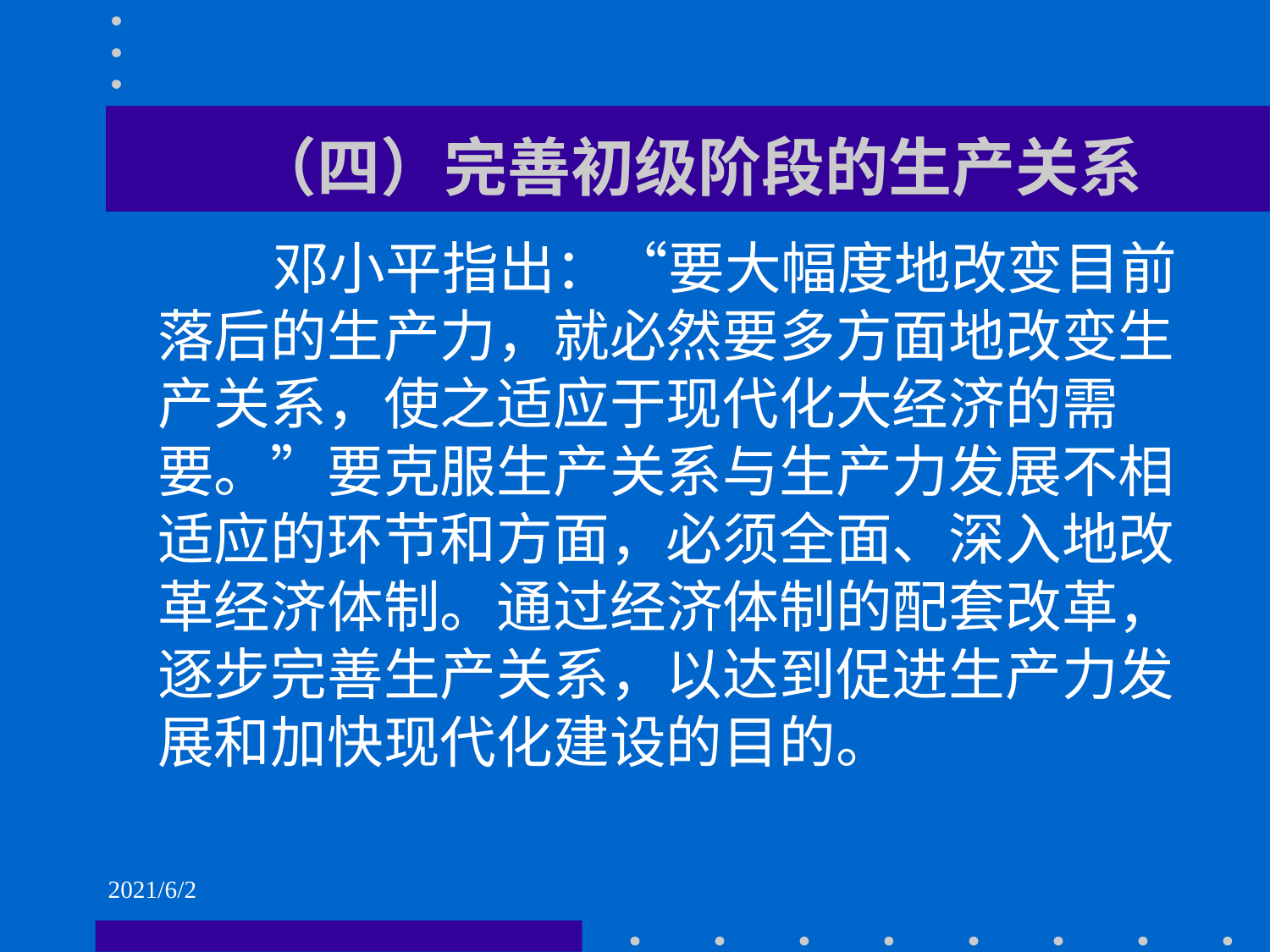

# （四）完善初级阶段的生产关系
        邓小平指出：“要大幅度地改变目前落后的生产力，就必然要多方面地改变生产关系，使之适应于现代化大经济的需要。”要克服生产关系与生产力发展不相适应的环节和方面，必须全面、深入地改革经济体制。通过经济体制的配套改革，逐步完善生产关系，以达到促进生产力发展和加快现代化建设的目的。

2021/6/2